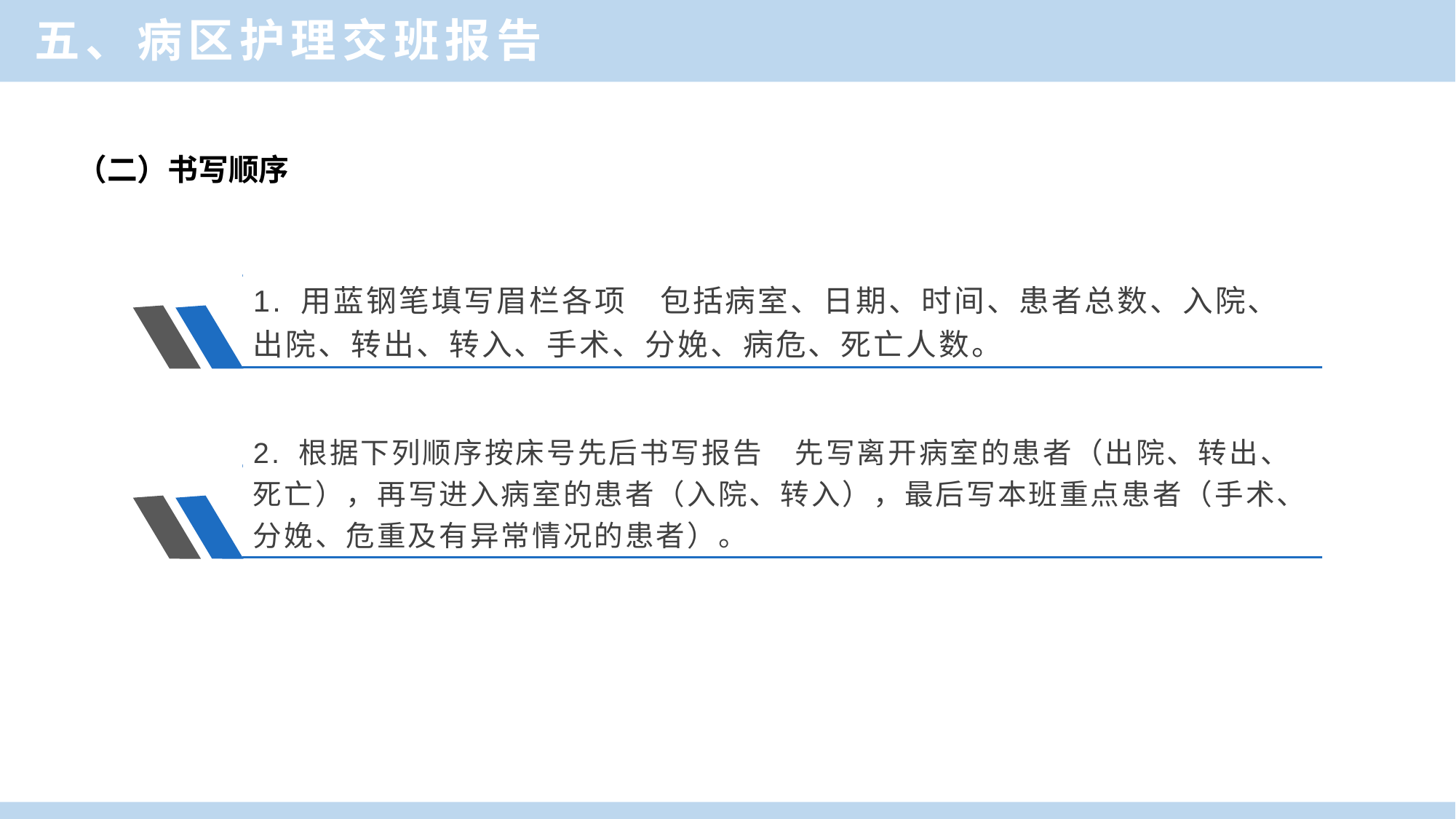

五、病区护理交班报告
（二）书写顺序
1. 用蓝钢笔填写眉栏各项　包括病室、日期、时间、患者总数、入院、出院、转出、转入、手术、分娩、病危、死亡人数。

2. 根据下列顺序按床号先后书写报告　先写离开病室的患者（出院、转出、死亡），再写进入病室的患者（入院、转入），最后写本班重点患者（手术、分娩、危重及有异常情况的患者）。